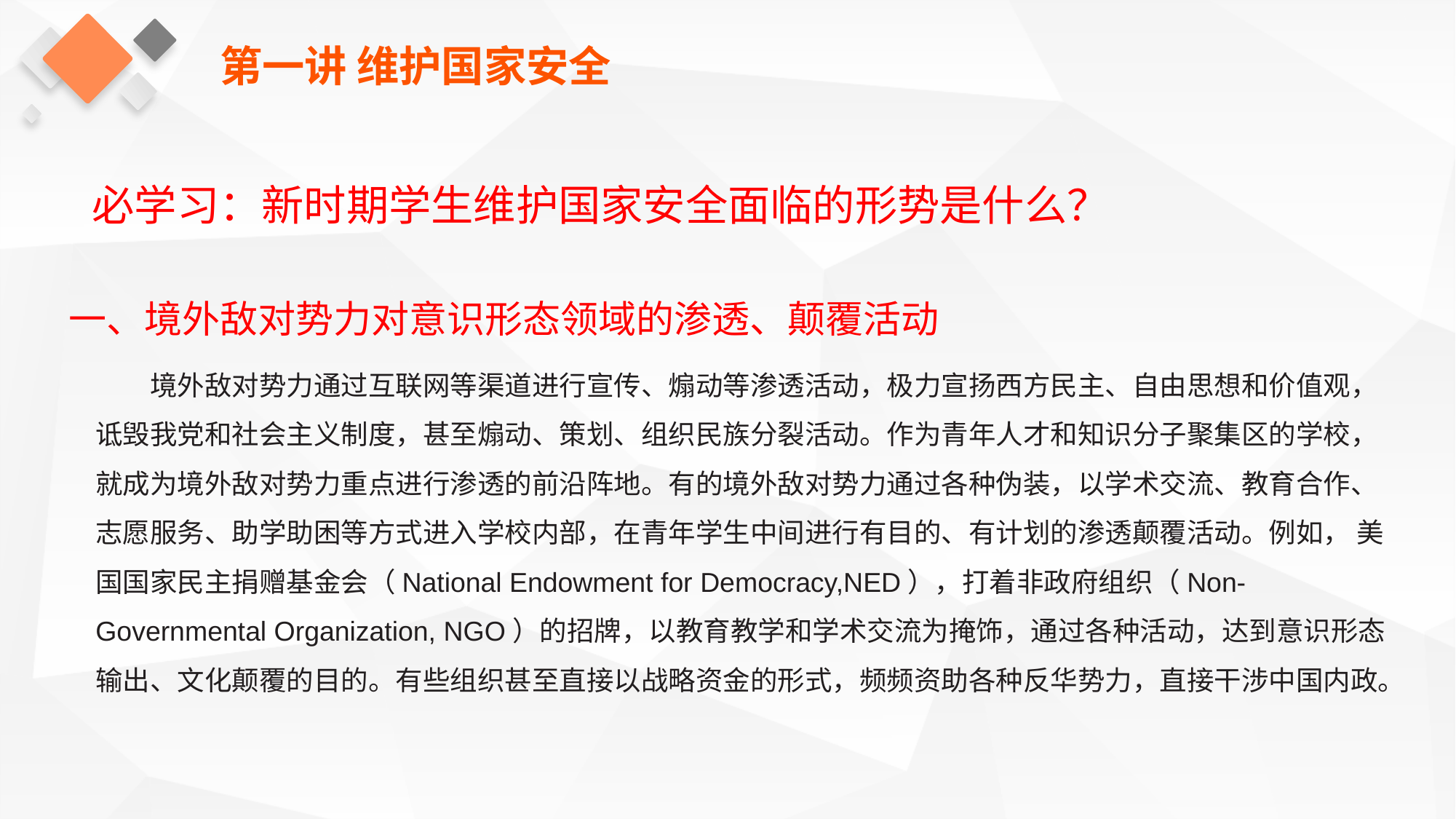

第一讲 维护国家安全
必学习：新时期学生维护国家安全面临的形势是什么？
一、境外敌对势力对意识形态领域的渗透、颠覆活动
境外敌对势力通过互联网等渠道进行宣传、煽动等渗透活动，极力宣扬西方民主、自由思想和价值观，诋毁我党和社会主义制度，甚至煽动、策划、组织民族分裂活动。作为青年人才和知识分子聚集区的学校，就成为境外敌对势力重点进行渗透的前沿阵地。有的境外敌对势力通过各种伪装，以学术交流、教育合作、志愿服务、助学助困等方式进入学校内部，在青年学生中间进行有目的、有计划的渗透颠覆活动。例如， 美国国家民主捐赠基金会（National Endowment for Democracy,NED），打着非政府组织（Non-Governmental Organization, NGO）的招牌，以教育教学和学术交流为掩饰，通过各种活动，达到意识形态输出、文化颠覆的目的。有些组织甚至直接以战略资金的形式，频频资助各种反华势力，直接干涉中国内政。